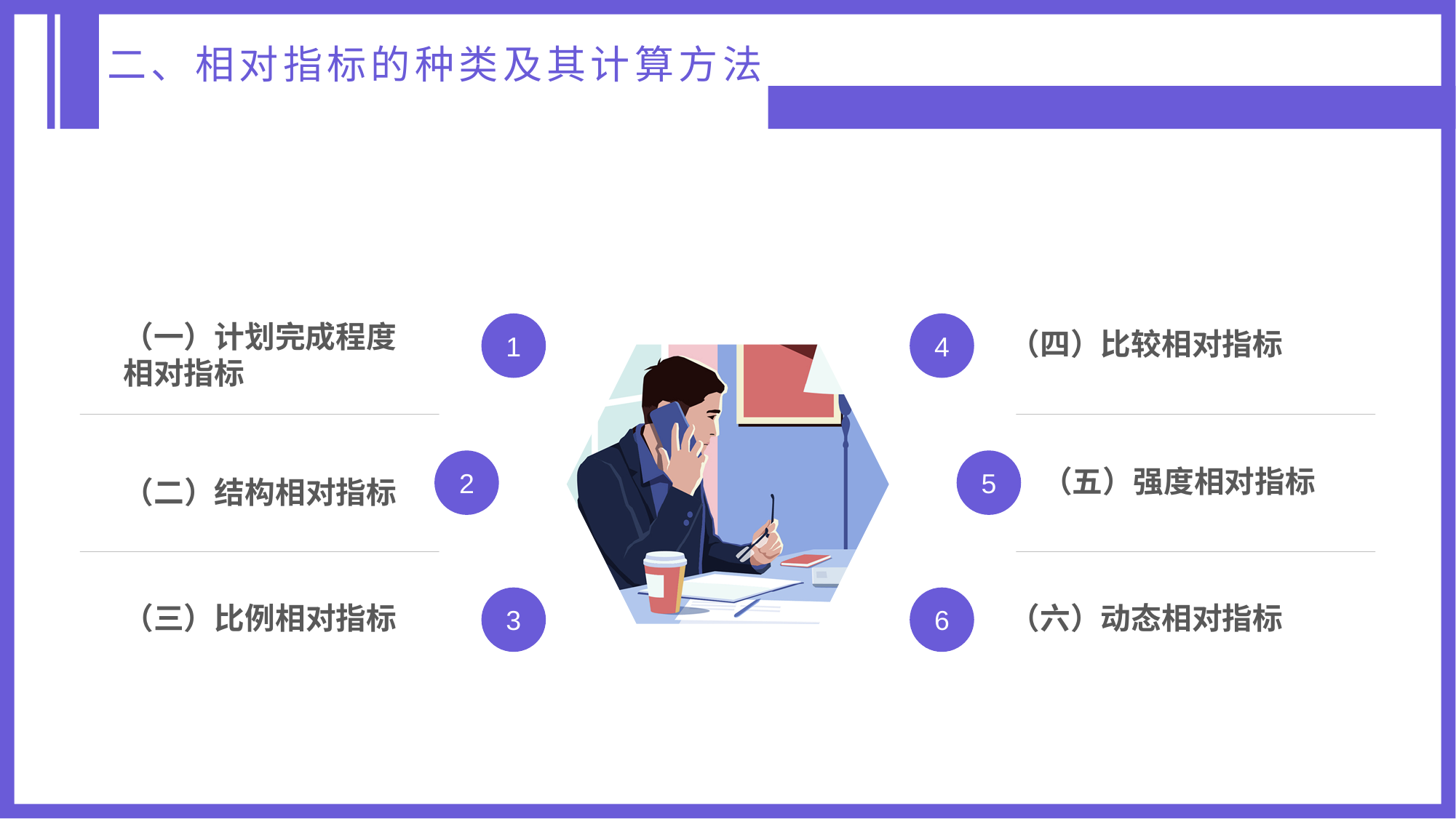

二、相对指标的种类及其计算方法
（一）计划完成程度相对指标
1
4
2
5
3
6

（四）比较相对指标
（五）强度相对指标
（二）结构相对指标
（三）比例相对指标
（六）动态相对指标